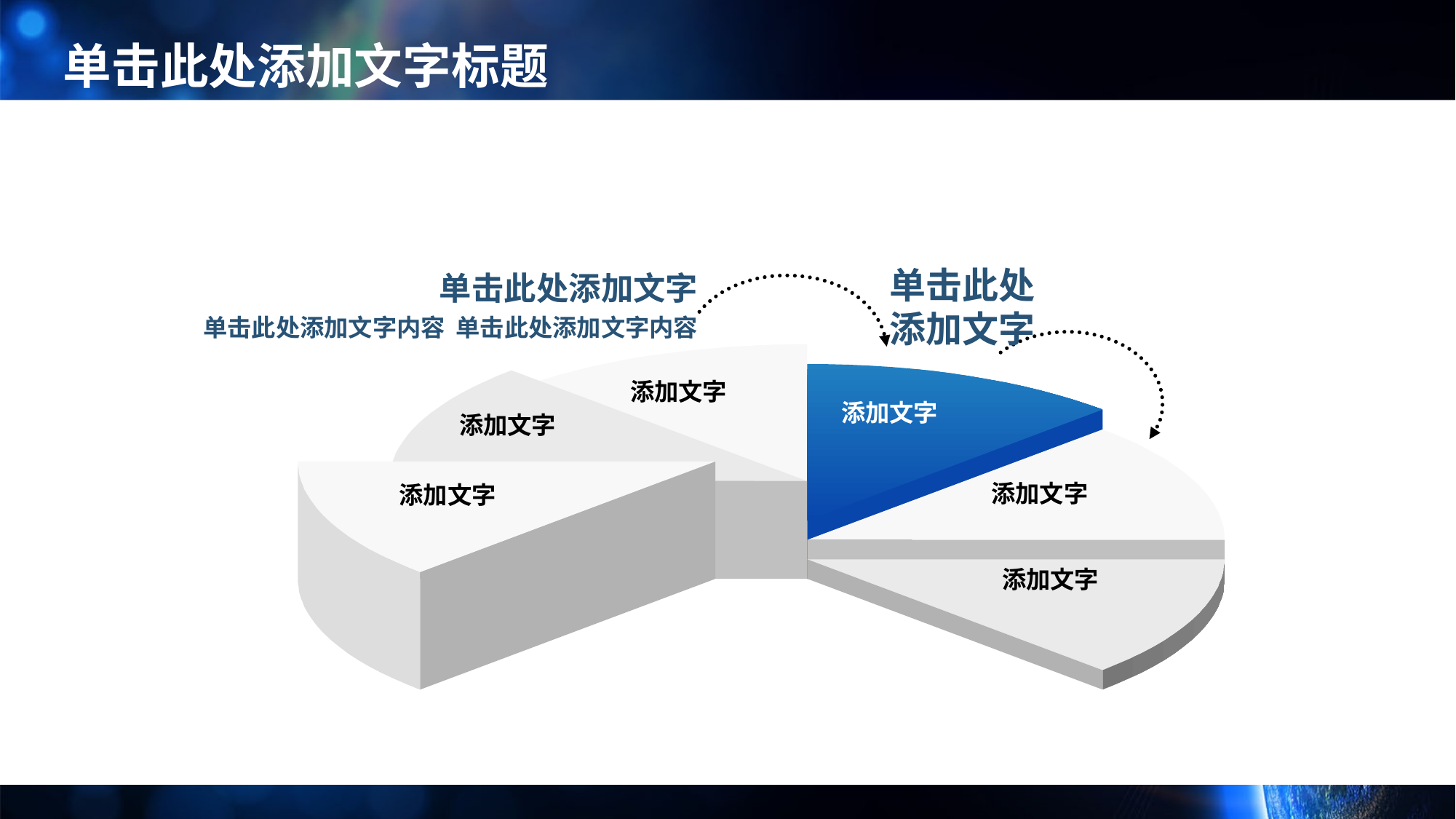

单击此处添加文字
单击此处添加文字内容  单击此处添加文字内容
单击此处
添加文字

添加文字
添加文字
添加文字
添加文字
添加文字
添加文字